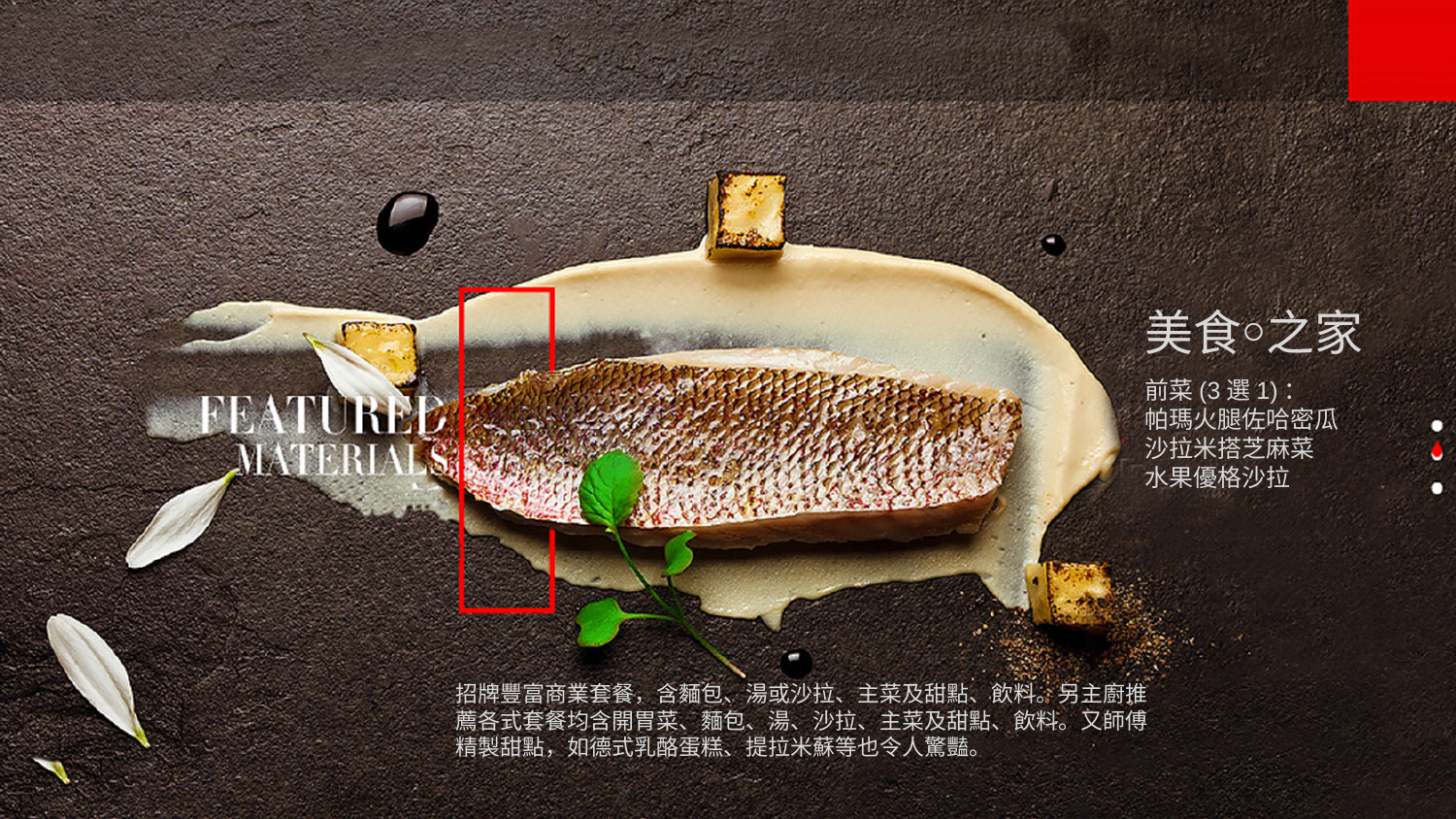

美食￮之家
前菜(3選1)：
帕瑪火腿佐哈密瓜
沙拉米搭芝麻菜
水果優格沙拉
招牌豐富商業套餐，含麵包、湯或沙拉、主菜及甜點、飲料。另主廚推薦各式套餐均含開胃菜、麵包、湯、沙拉、主菜及甜點、飲料。又師傅精製甜點，如德式乳酪蛋糕、提拉米蘇等也令人驚豔。